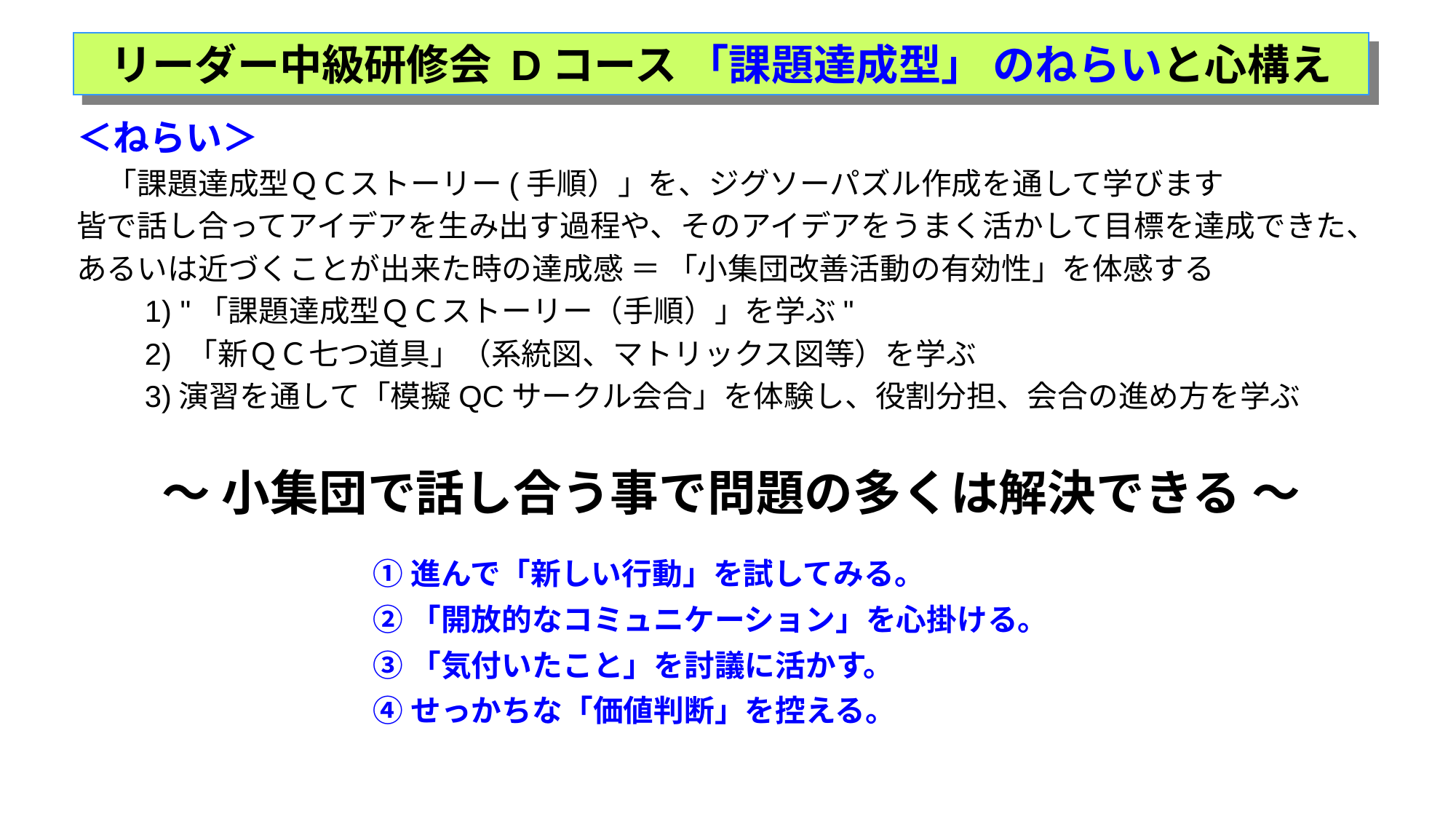

リーダー中級研修会 Dコース 「課題達成型」 のねらいと心構え
＜ねらい＞
　「課題達成型ＱＣストーリー(手順）」を、ジグソーパズル作成を通して学びます
皆で話し合ってアイデアを生み出す過程や、そのアイデアをうまく活かして目標を達成できた、
あるいは近づくことが出来た時の達成感 ＝ 「小集団改善活動の有効性」を体感する
　　1) "「課題達成型ＱＣストーリー（手順）」を学ぶ"
　　2) 「新ＱＣ七つ道具」（系統図、マトリックス図等）を学ぶ
　　3)演習を通して「模擬QCサークル会合」を体験し、役割分担、会合の進め方を学ぶ

～ 小集団で話し合う事で問題の多くは解決できる ～
①進んで「新しい行動」を試してみる。
②「開放的なコミュニケーション」を心掛ける。
③「気付いたこと」を討議に活かす。
④せっかちな「価値判断」を控える。